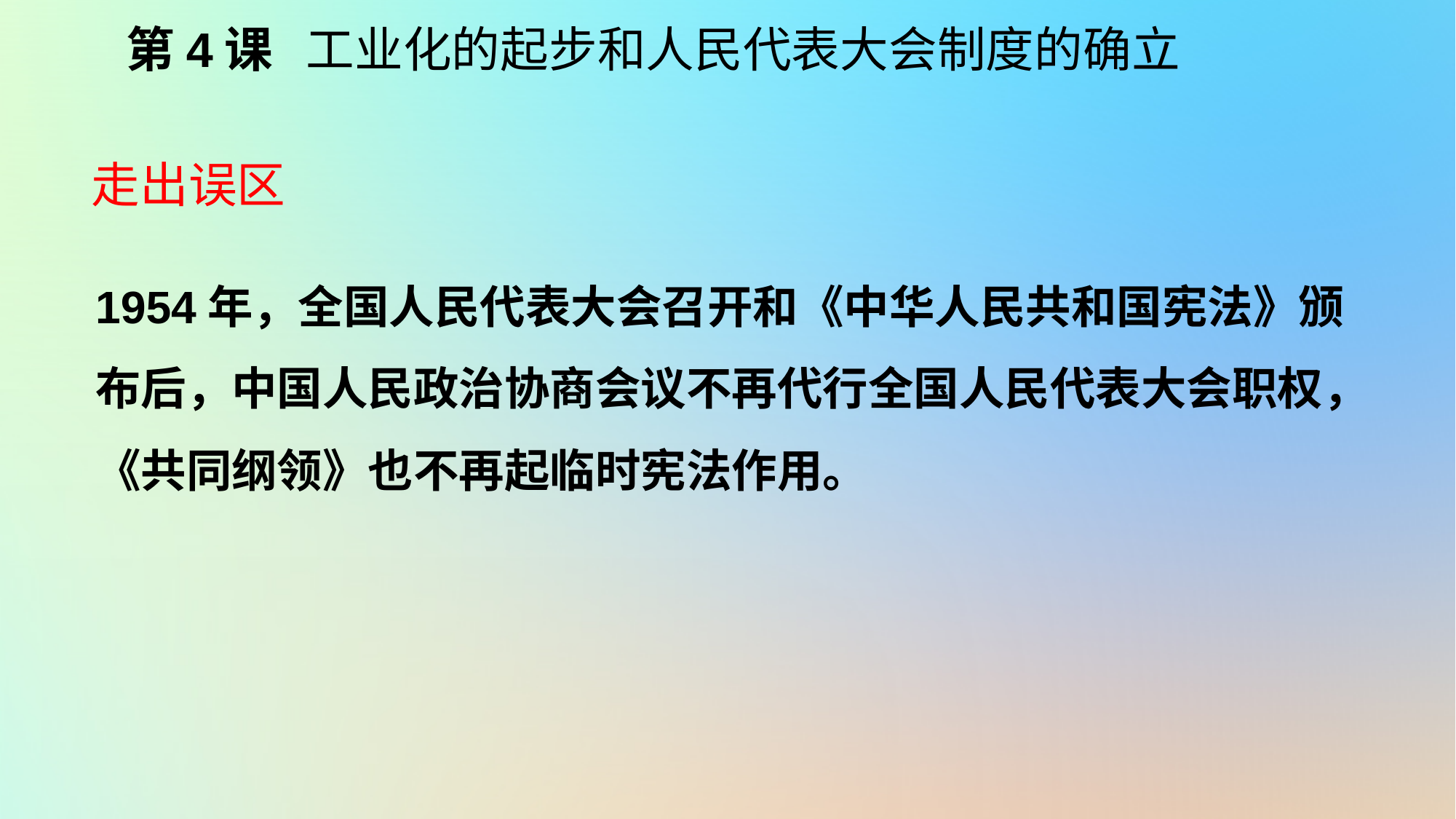

第4课   工业化的起步和人民代表大会制度的确立
走出误区
1954年，全国人民代表大会召开和《中华人民共和国宪法》颁布后，中国人民政治协商会议不再代行全国人民代表大会职权，《共同纲领》也不再起临时宪法作用。